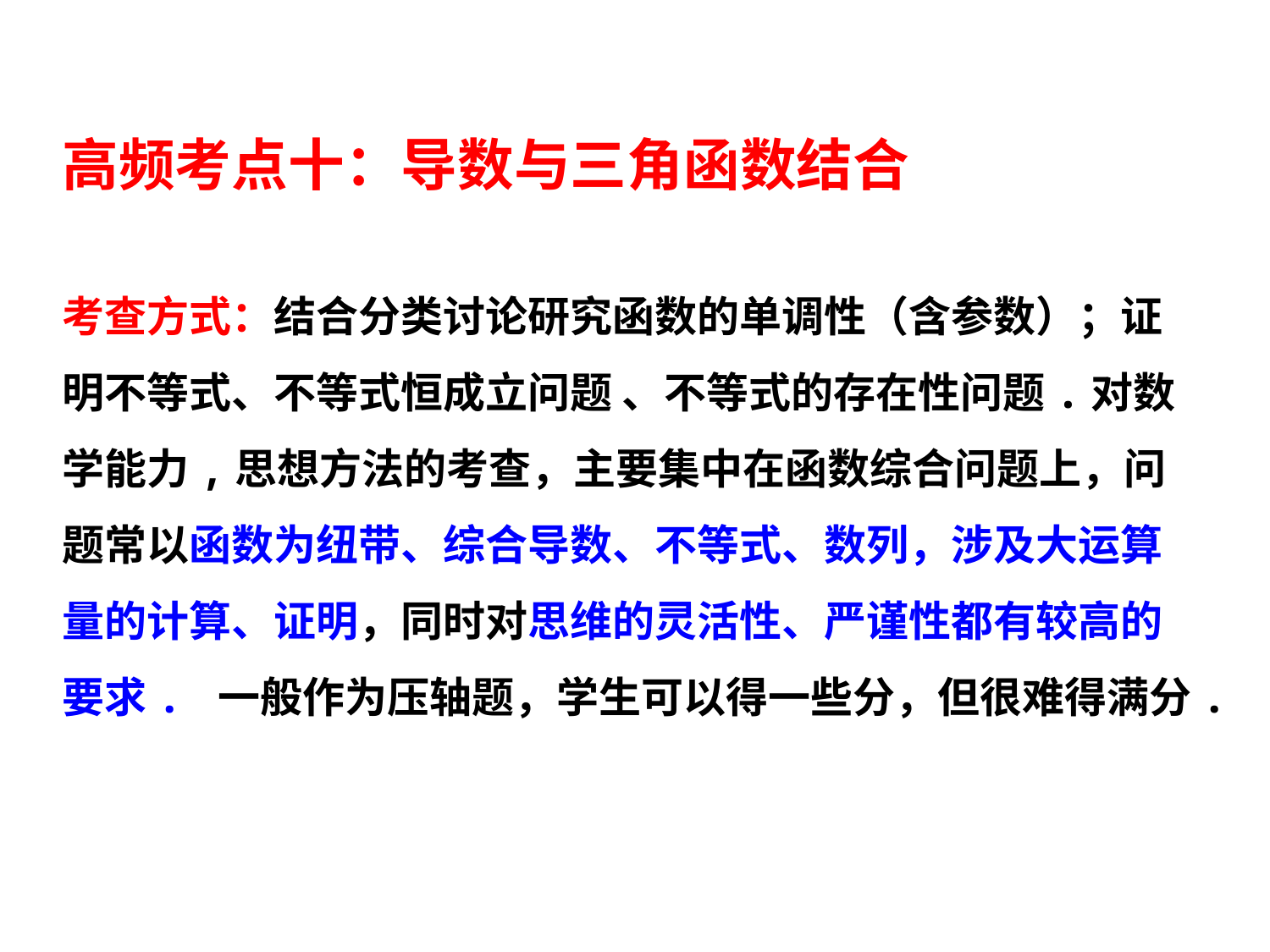

高频考点十：导数与三角函数结合
考查方式：结合分类讨论研究函数的单调性（含参数）；证明不等式、不等式恒成立问题 、不等式的存在性问题.对数学能力,思想方法的考查，主要集中在函数综合问题上，问题常以函数为纽带、综合导数、不等式、数列，涉及大运算量的计算、证明，同时对思维的灵活性、严谨性都有较高的要求. 一般作为压轴题，学生可以得一些分，但很难得满分.